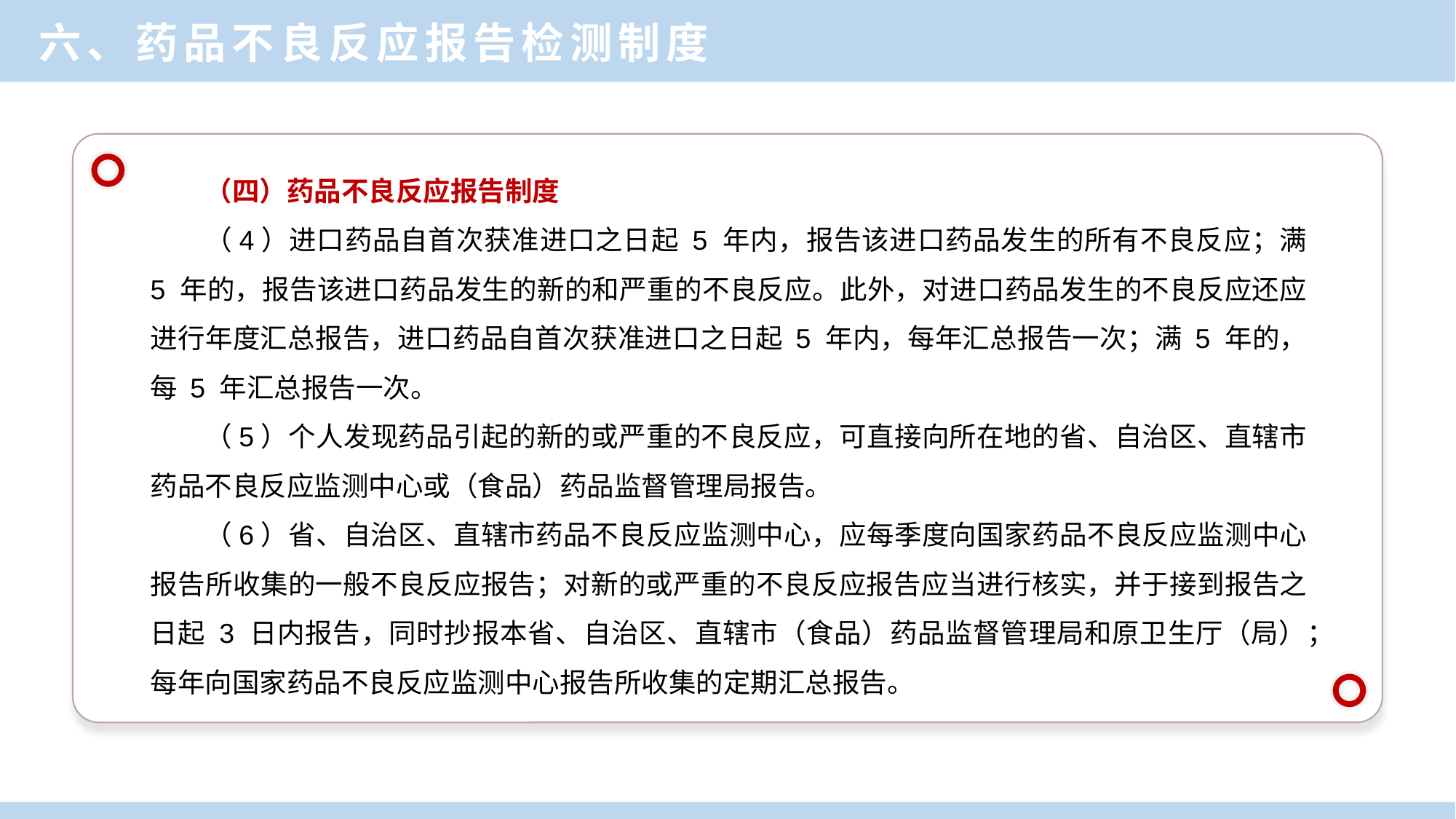

六、药品不良反应报告检测制度

（四）药品不良反应报告制度
（4）进口药品自首次获准进口之日起 5 年内，报告该进口药品发生的所有不良反应；满 5 年的，报告该进口药品发生的新的和严重的不良反应。此外，对进口药品发生的不良反应还应进行年度汇总报告，进口药品自首次获准进口之日起 5 年内，每年汇总报告一次；满 5 年的，每 5 年汇总报告一次。
（5）个人发现药品引起的新的或严重的不良反应，可直接向所在地的省、自治区、直辖市药品不良反应监测中心或（食品）药品监督管理局报告。
（6）省、自治区、直辖市药品不良反应监测中心，应每季度向国家药品不良反应监测中心报告所收集的一般不良反应报告；对新的或严重的不良反应报告应当进行核实，并于接到报告之日起 3 日内报告，同时抄报本省、自治区、直辖市（食品）药品监督管理局和原卫生厅（局）；每年向国家药品不良反应监测中心报告所收集的定期汇总报告。